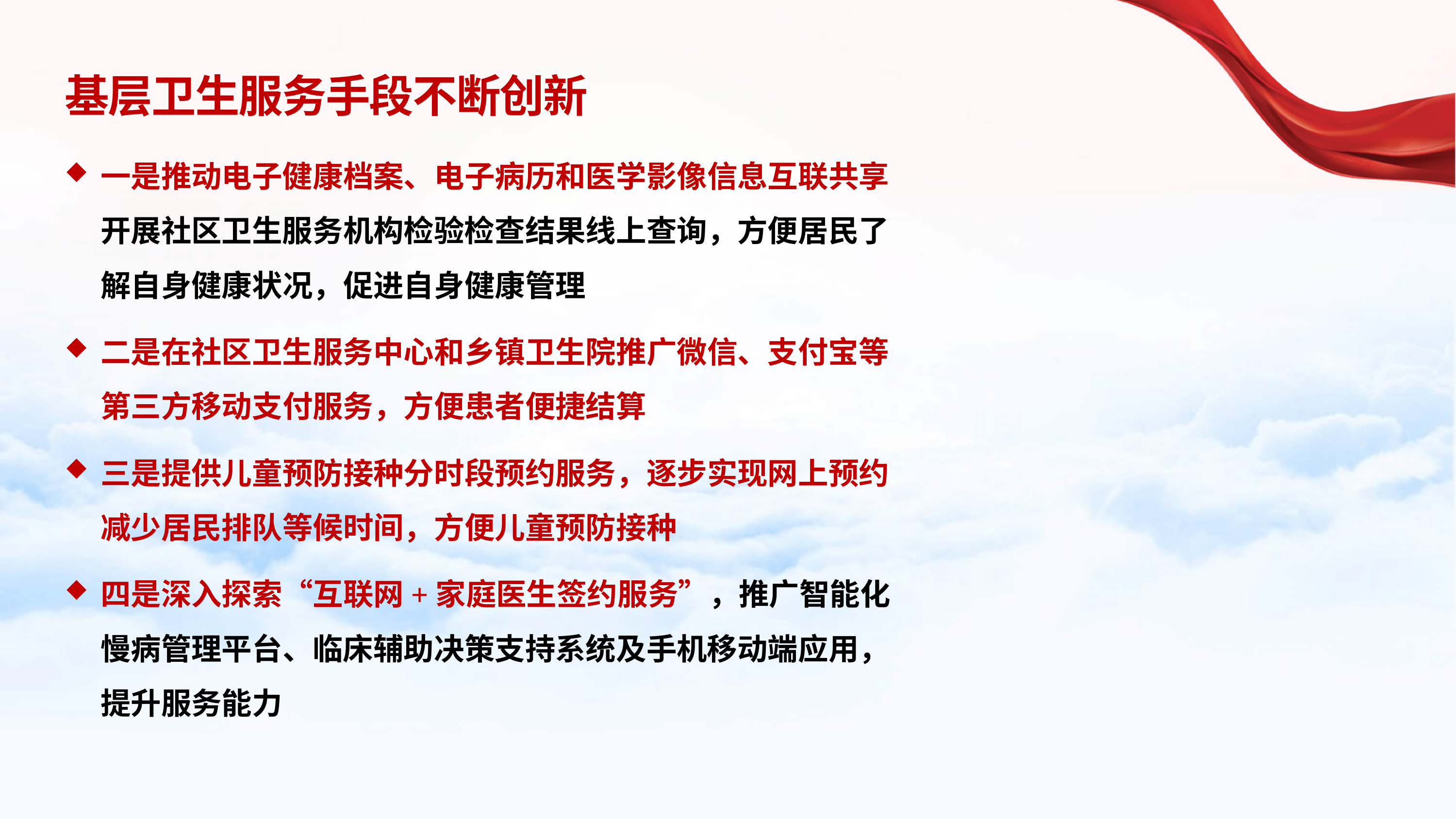

# 基层卫生服务手段不断创新
一是推动电子健康档案、电子病历和医学影像信息互联共享开展社区卫生服务机构检验检查结果线上查询，方便居民了解自身健康状况，促进自身健康管理
二是在社区卫生服务中心和乡镇卫生院推广微信、支付宝等第三方移动支付服务，方便患者便捷结算
三是提供儿童预防接种分时段预约服务，逐步实现网上预约减少居民排队等候时间，方便儿童预防接种
四是深入探索“互联网+家庭医生签约服务”，推广智能化慢病管理平台、临床辅助决策支持系统及手机移动端应用，提升服务能力